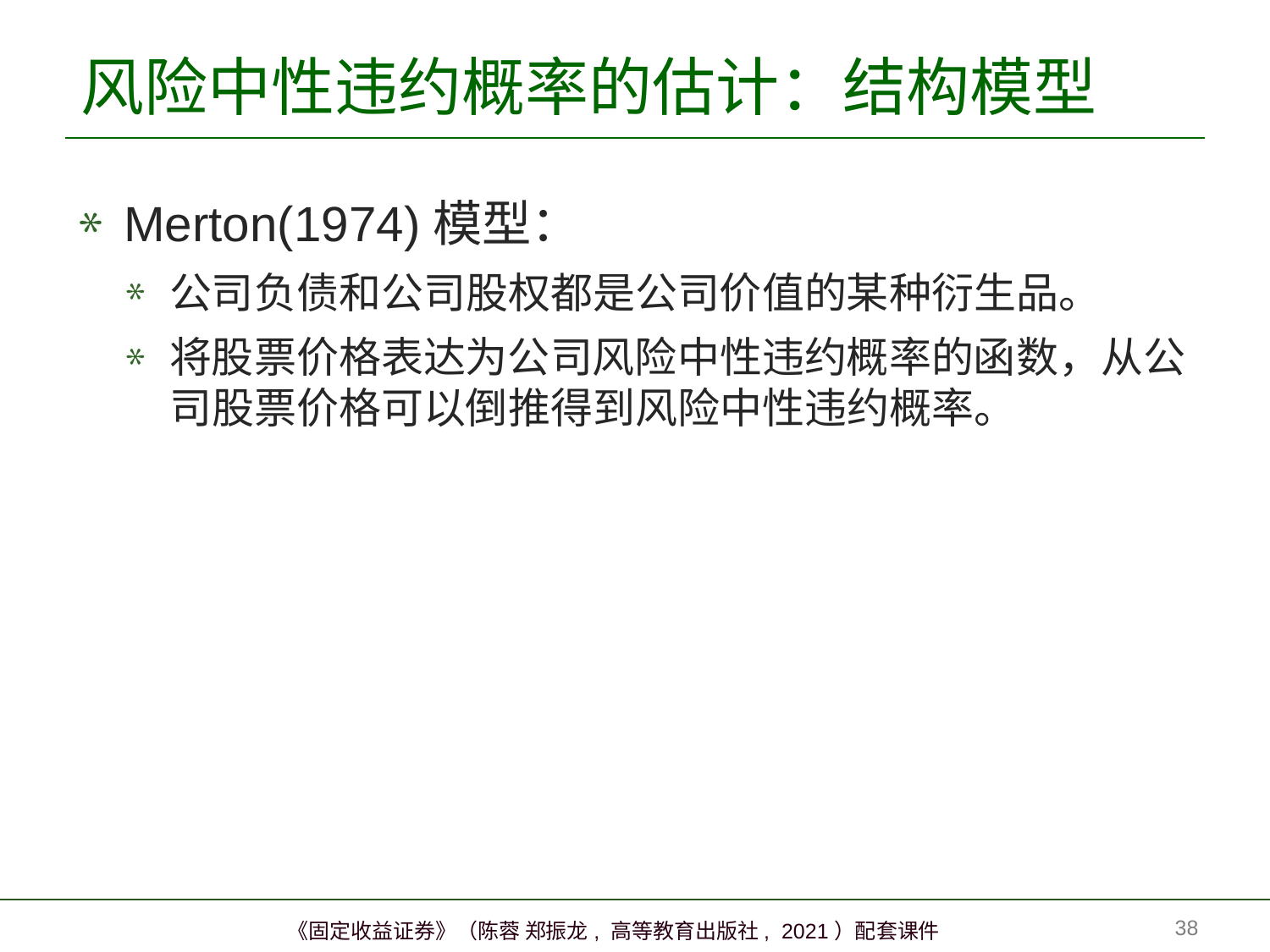

# 风险中性违约概率的估计：结构模型
Merton(1974)模型：
公司负债和公司股权都是公司价值的某种衍生品。
将股票价格表达为公司风险中性违约概率的函数，从公司股票价格可以倒推得到风险中性违约概率。
38